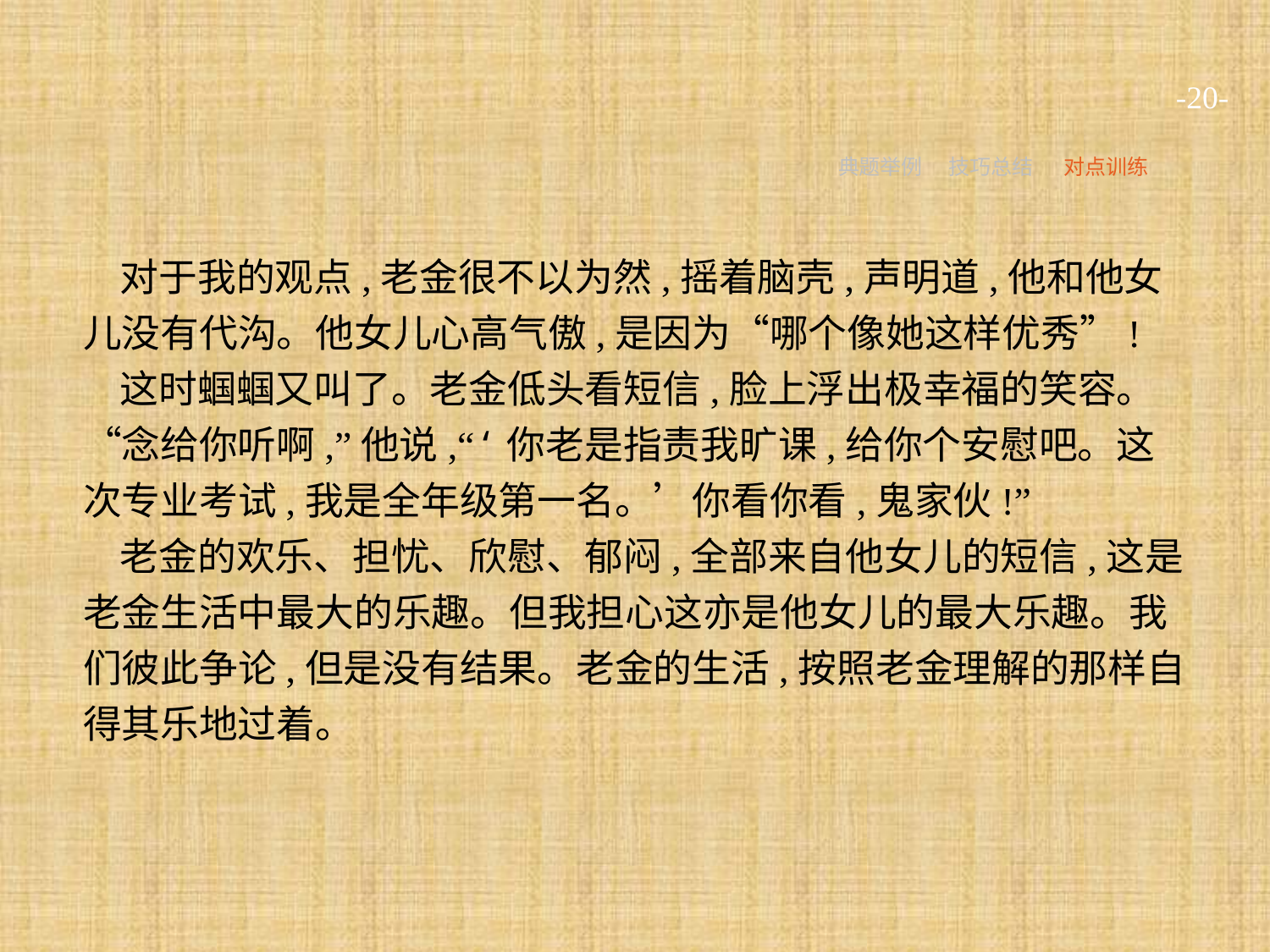

-20-
典题举例
技巧总结
对点训练
对于我的观点,老金很不以为然,摇着脑壳,声明道,他和他女儿没有代沟。他女儿心高气傲,是因为“哪个像她这样优秀”!
这时蝈蝈又叫了。老金低头看短信,脸上浮出极幸福的笑容。“念给你听啊,”他说,“‘你老是指责我旷课,给你个安慰吧。这次专业考试,我是全年级第一名。’你看你看,鬼家伙!”
老金的欢乐、担忧、欣慰、郁闷,全部来自他女儿的短信,这是老金生活中最大的乐趣。但我担心这亦是他女儿的最大乐趣。我们彼此争论,但是没有结果。老金的生活,按照老金理解的那样自得其乐地过着。